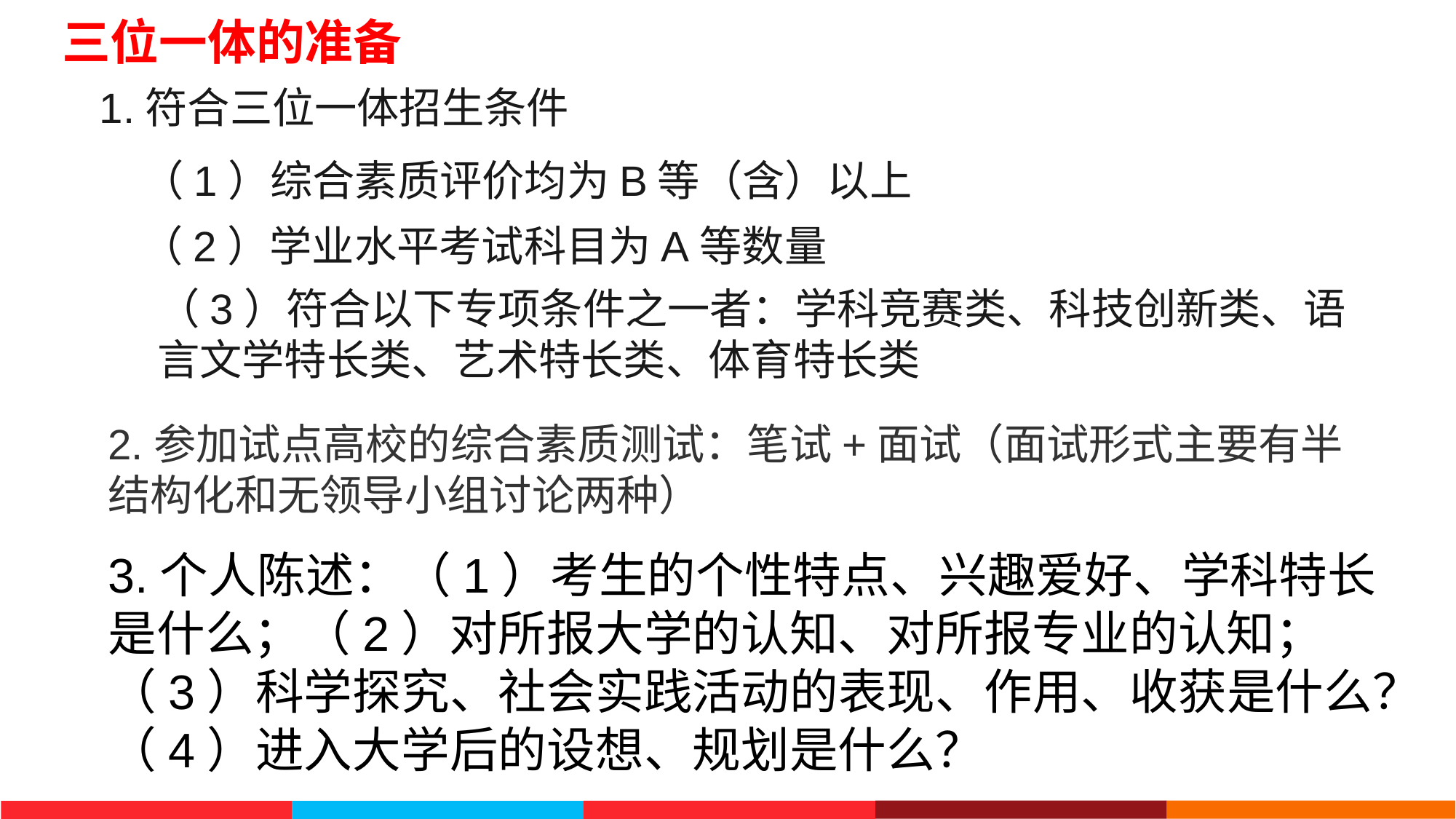

三位一体的准备
1.符合三位一体招生条件
（1）综合素质评价均为B等（含）以上
（2）学业水平考试科目为A等数量
（3）符合以下专项条件之一者：学科竞赛类、科技创新类、语言文学特长类、艺术特长类、体育特长类
2.参加试点高校的综合素质测试：笔试+面试（面试形式主要有半结构化和无领导小组讨论两种）
3.个人陈述：（1）考生的个性特点、兴趣爱好、学科特长是什么；（2）对所报大学的认知、对所报专业的认知；（3）科学探究、社会实践活动的表现、作用、收获是什么？（4）进入大学后的设想、规划是什么？